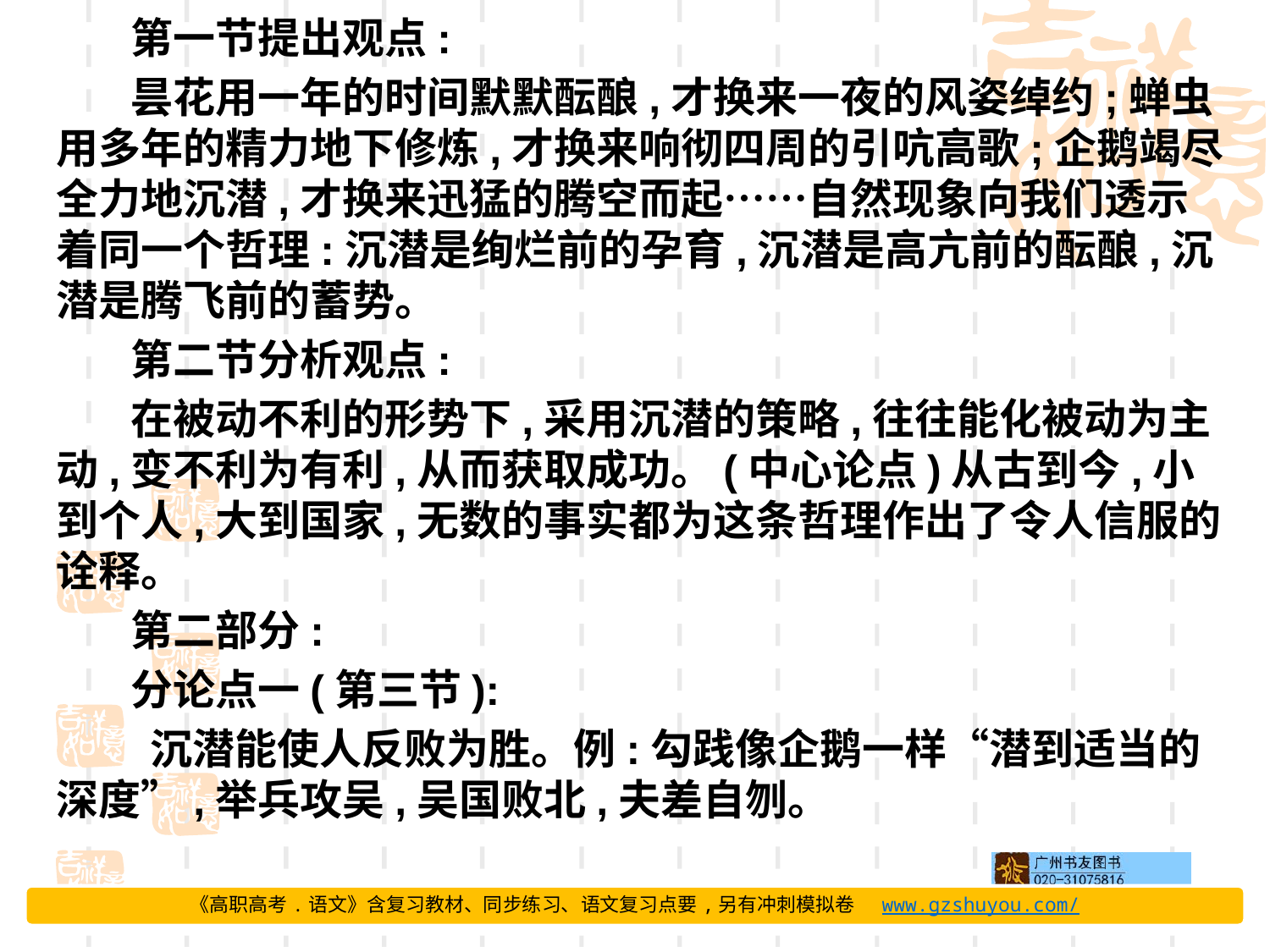

第一节提出观点:
昙花用一年的时间默默酝酿,才换来一夜的风姿绰约;蝉虫用多年的精力地下修炼,才换来响彻四周的引吭高歌;企鹅竭尽全力地沉潜,才换来迅猛的腾空而起……自然现象向我们透示着同一个哲理:沉潜是绚烂前的孕育,沉潜是高亢前的酝酿,沉潜是腾飞前的蓄势。
第二节分析观点:
在被动不利的形势下,采用沉潜的策略,往往能化被动为主动,变不利为有利,从而获取成功。(中心论点)从古到今,小到个人,大到国家,无数的事实都为这条哲理作出了令人信服的诠释。
第二部分:
分论点一(第三节):
 沉潜能使人反败为胜。例:勾践像企鹅一样“潜到适当的深度”,举兵攻吴,吴国败北,夫差自刎。